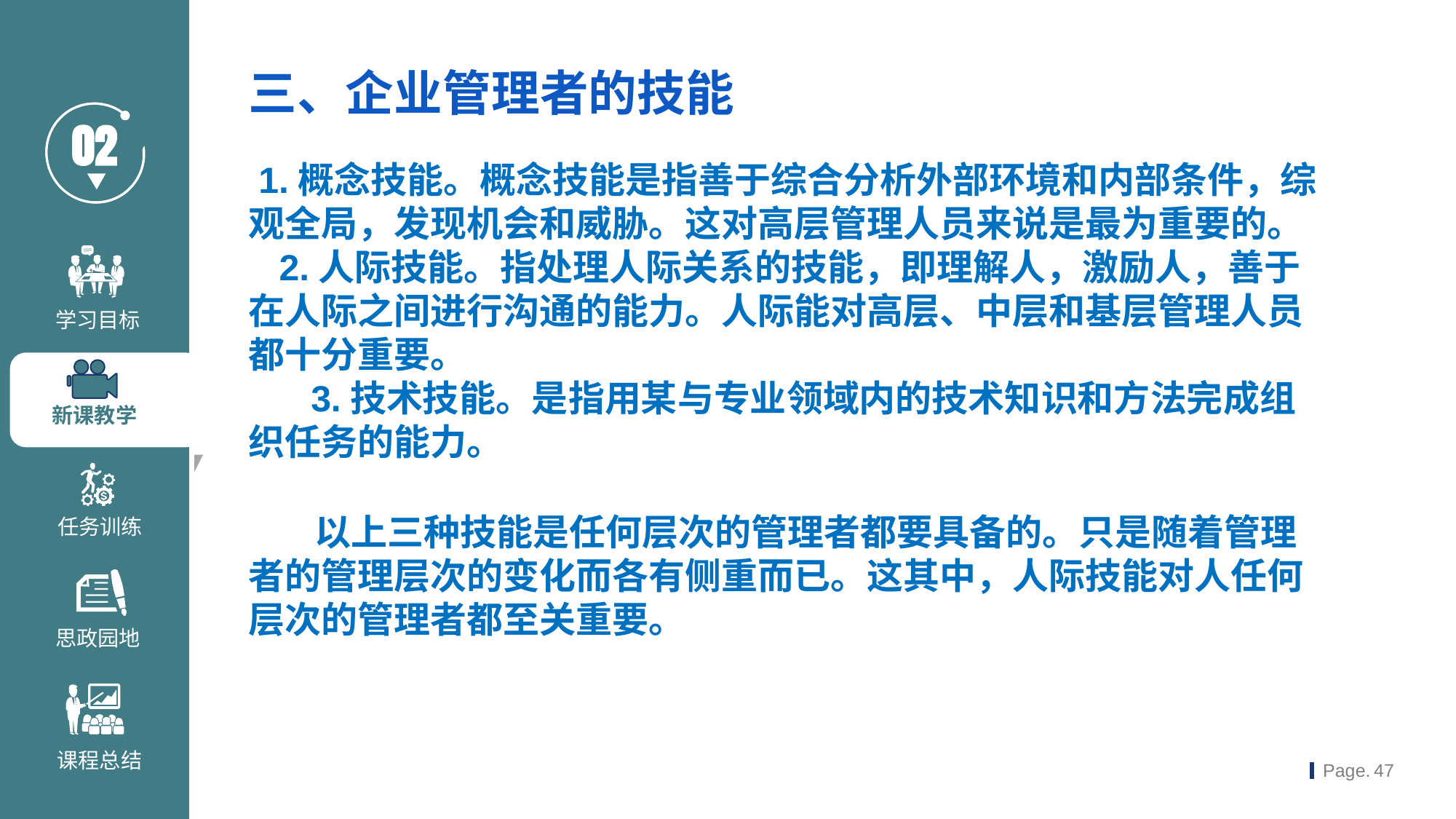

三、企业管理者的技能
 1.概念技能。概念技能是指善于综合分析外部环境和内部条件，综观全局，发现机会和威胁。这对高层管理人员来说是最为重要的。   2.人际技能。指处理人际关系的技能，即理解人，激励人，善于在人际之间进行沟通的能力。人际能对高层、中层和基层管理人员都十分重要。   3.技术技能。是指用某与专业领域内的技术知识和方法完成组织任务的能力。
       以上三种技能是任何层次的管理者都要具备的。只是随着管理者的管理层次的变化而各有侧重而已。这其中，人际技能对人任何层次的管理者都至关重要。